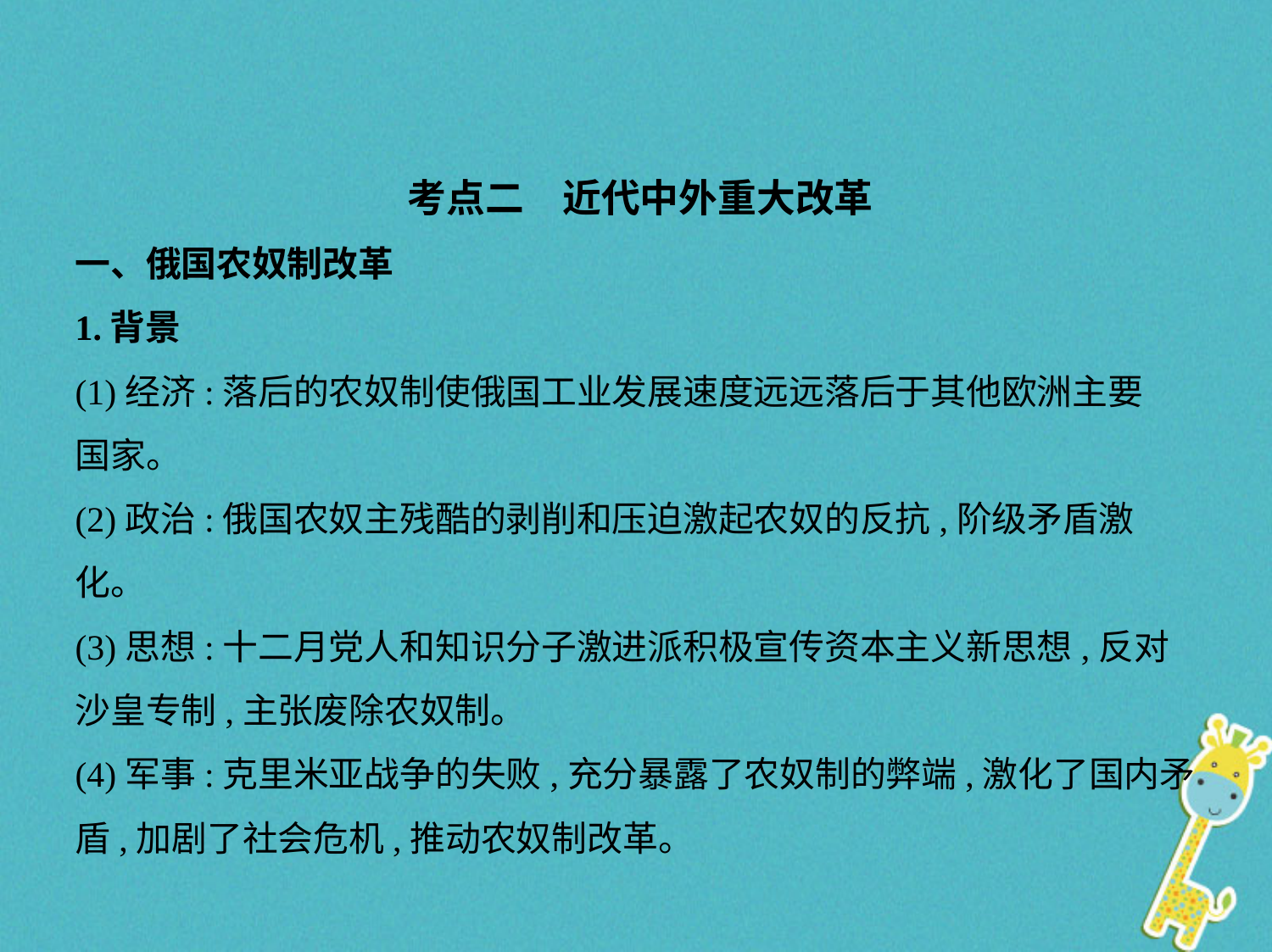

考点二　近代中外重大改革
一、俄国农奴制改革
1.背景
(1)经济:落后的农奴制使俄国工业发展速度远远落后于其他欧洲主要
国家。
(2)政治:俄国农奴主残酷的剥削和压迫激起农奴的反抗,阶级矛盾激
化。
(3)思想:十二月党人和知识分子激进派积极宣传资本主义新思想,反对
沙皇专制,主张废除农奴制。
(4)军事:克里米亚战争的失败,充分暴露了农奴制的弊端,激化了国内矛
盾,加剧了社会危机,推动农奴制改革。